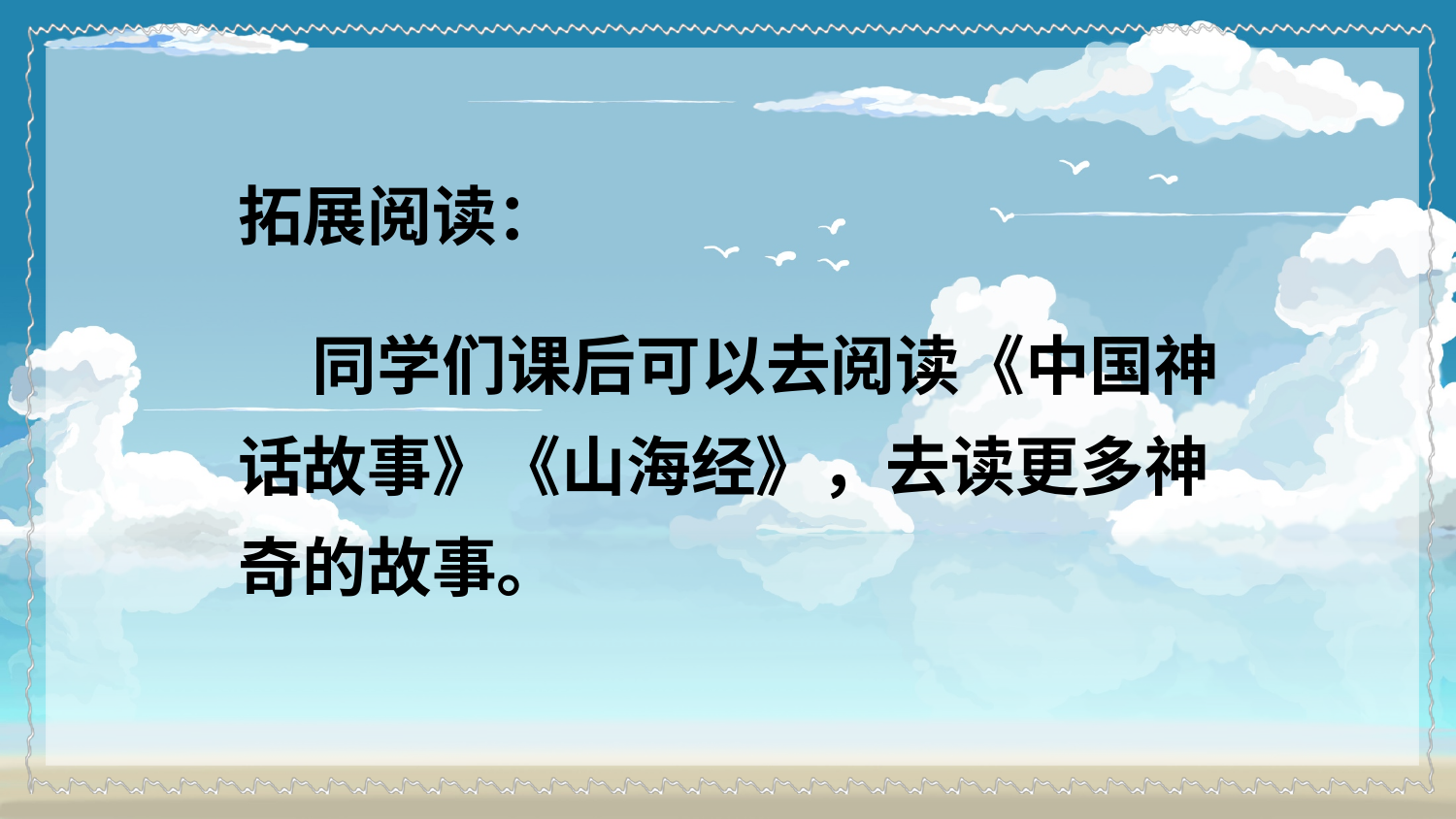

拓展阅读：
    同学们课后可以去阅读《中国神话故事》《山海经》，去读更多神奇的故事。